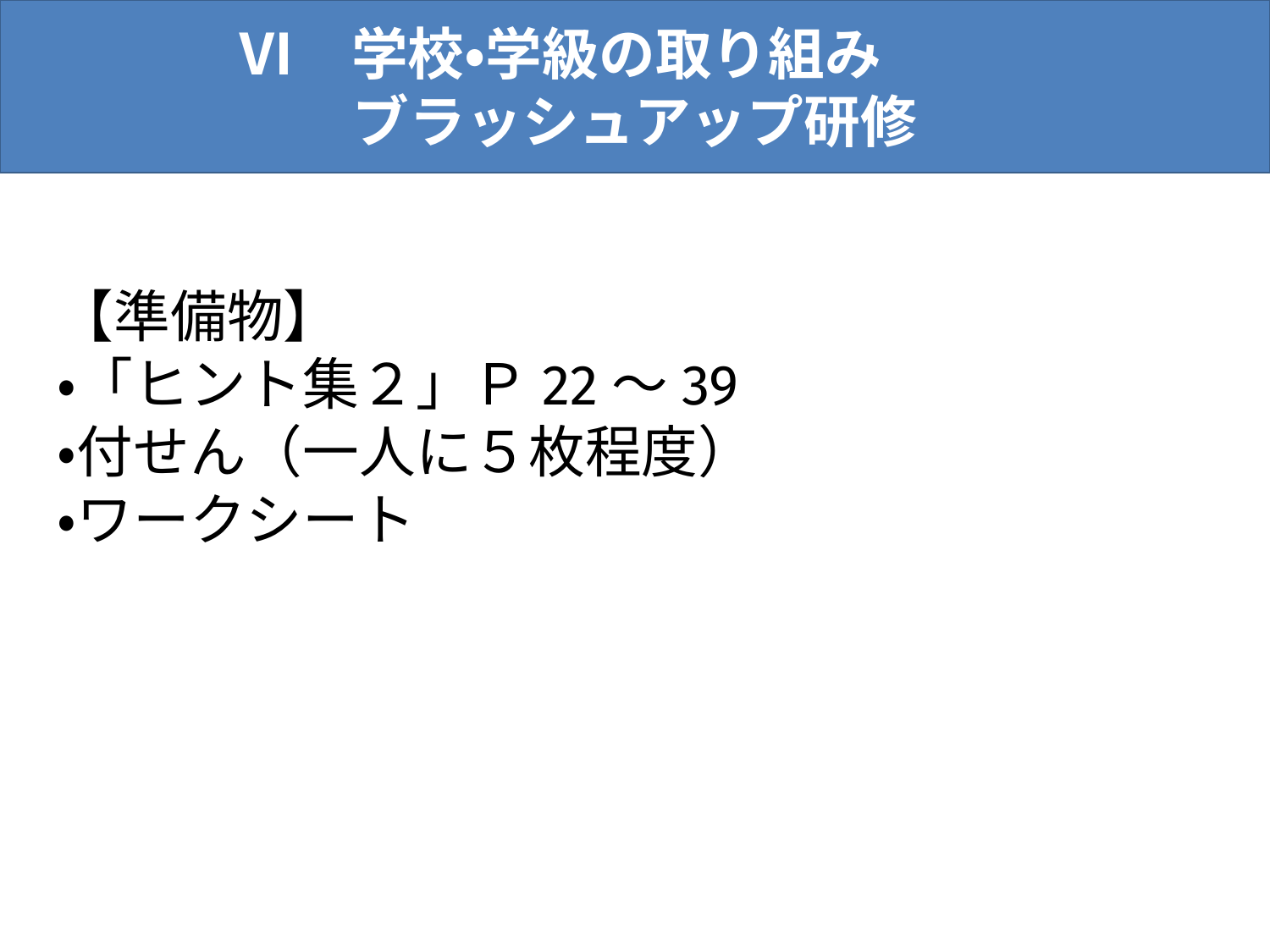

Ⅵ　学校・学級の取り組み
ブラッシュアップ研修
#
【準備物】
・「ヒント集２」Ｐ22～39
・付せん（一人に５枚程度）
・ワークシート